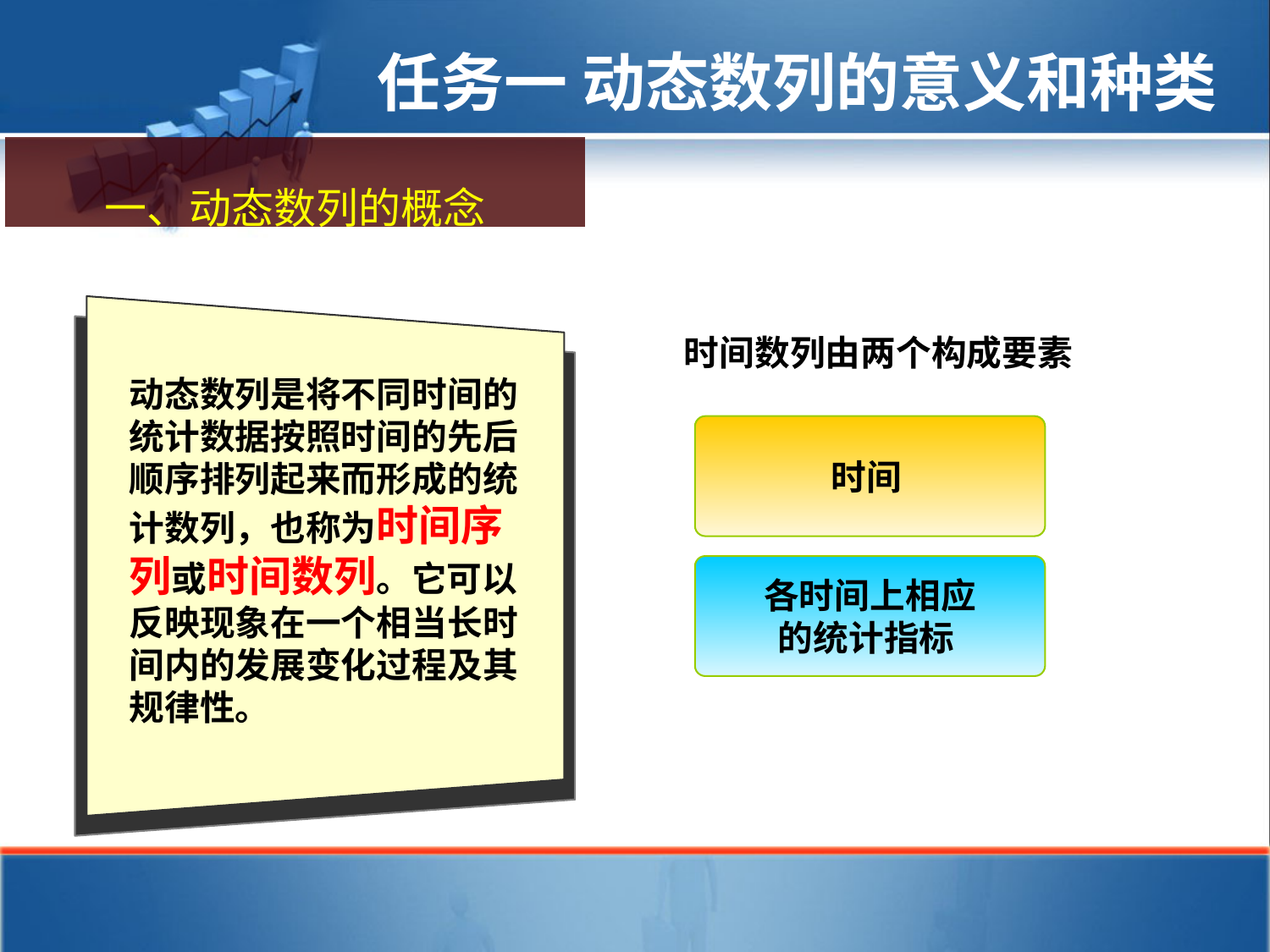

任务一 动态数列的意义和种类

一、动态数列的概念

时间数列由两个构成要素
动态数列是将不同时间的统计数据按照时间的先后顺序排列起来而形成的统计数列，也称为时间序列或时间数列。它可以反映现象在一个相当长时间内的发展变化过程及其规律性。
时间
各时间上相应
的统计指标